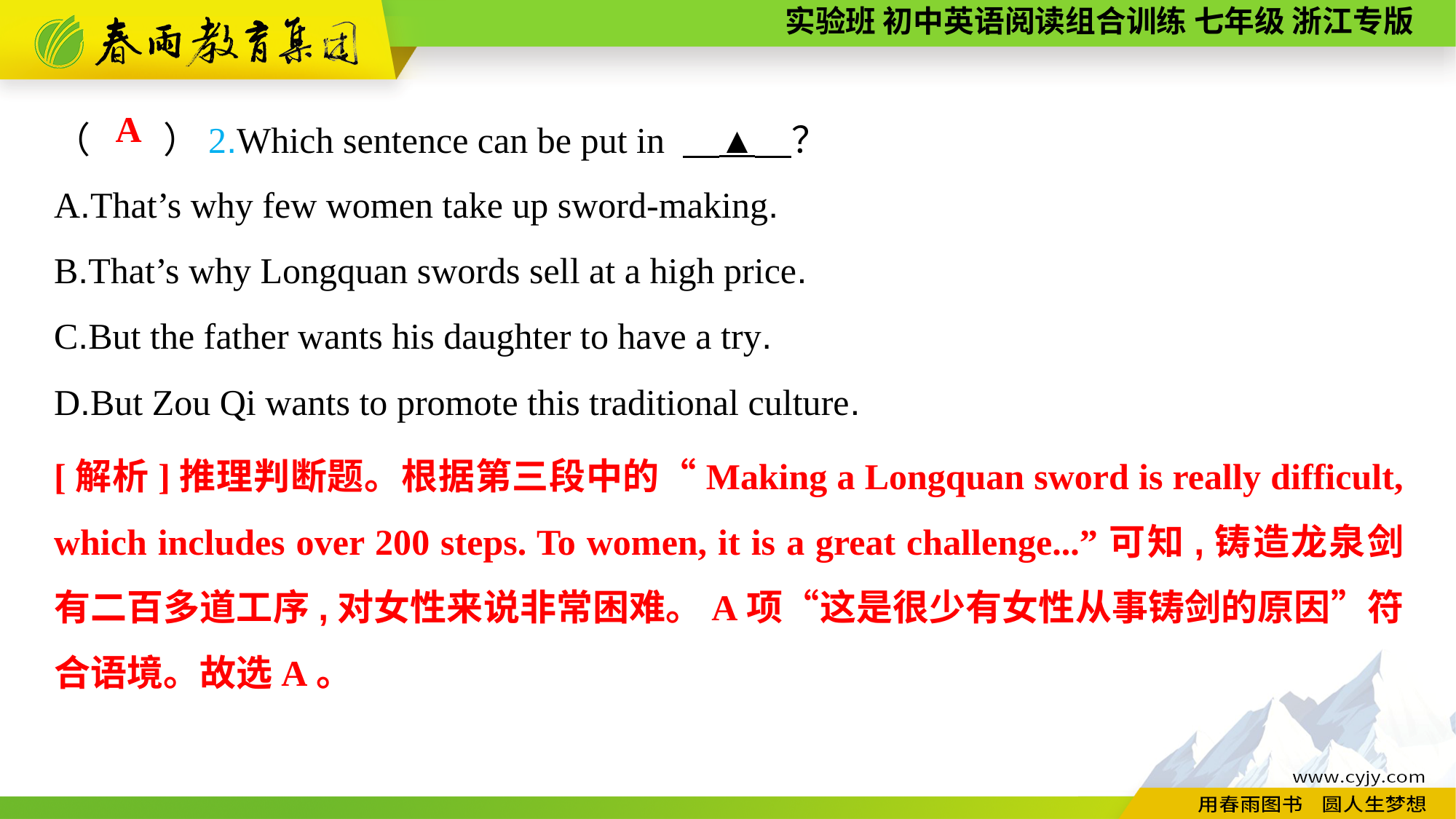

（　　）2.Which sentence can be put in 　▲　？
A.That’s why few women take up sword-making.
B.That’s why Longquan swords sell at a high price.
C.But the father wants his daughter to have a try.
D.But Zou Qi wants to promote this traditional culture.
A
[解析]推理判断题。根据第三段中的“Making a Longquan sword is really difficult, which includes over 200 steps. To women, it is a great challenge...”可知,铸造龙泉剑有二百多道工序,对女性来说非常困难。A项“这是很少有女性从事铸剑的原因”符合语境。故选A。